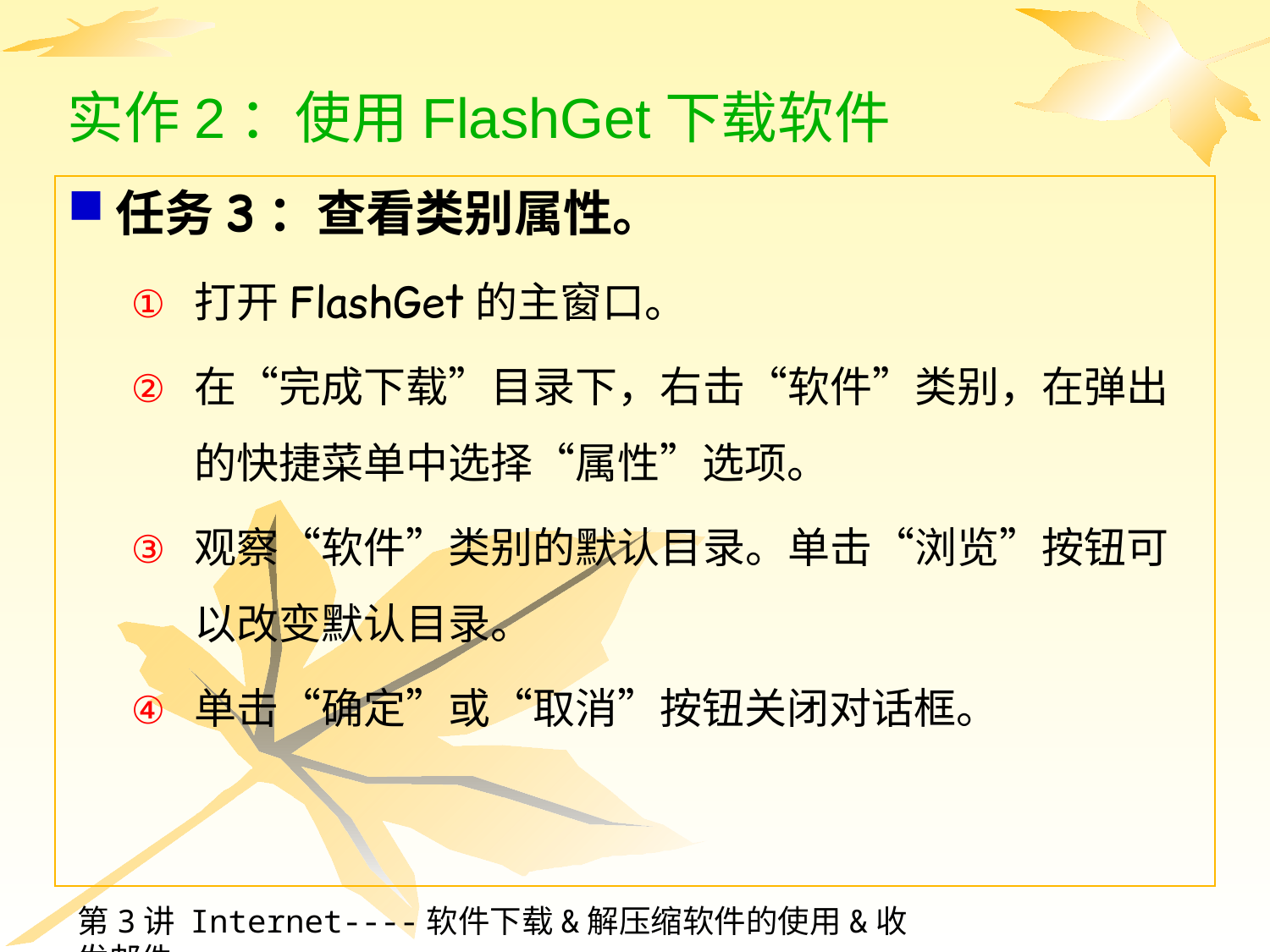

# 实作2：使用FlashGet下载软件
任务3：查看类别属性。
打开FlashGet的主窗口。
在“完成下载”目录下，右击“软件”类别，在弹出的快捷菜单中选择“属性”选项。
观察“软件”类别的默认目录。单击“浏览”按钮可以改变默认目录。
单击“确定”或“取消”按钮关闭对话框。